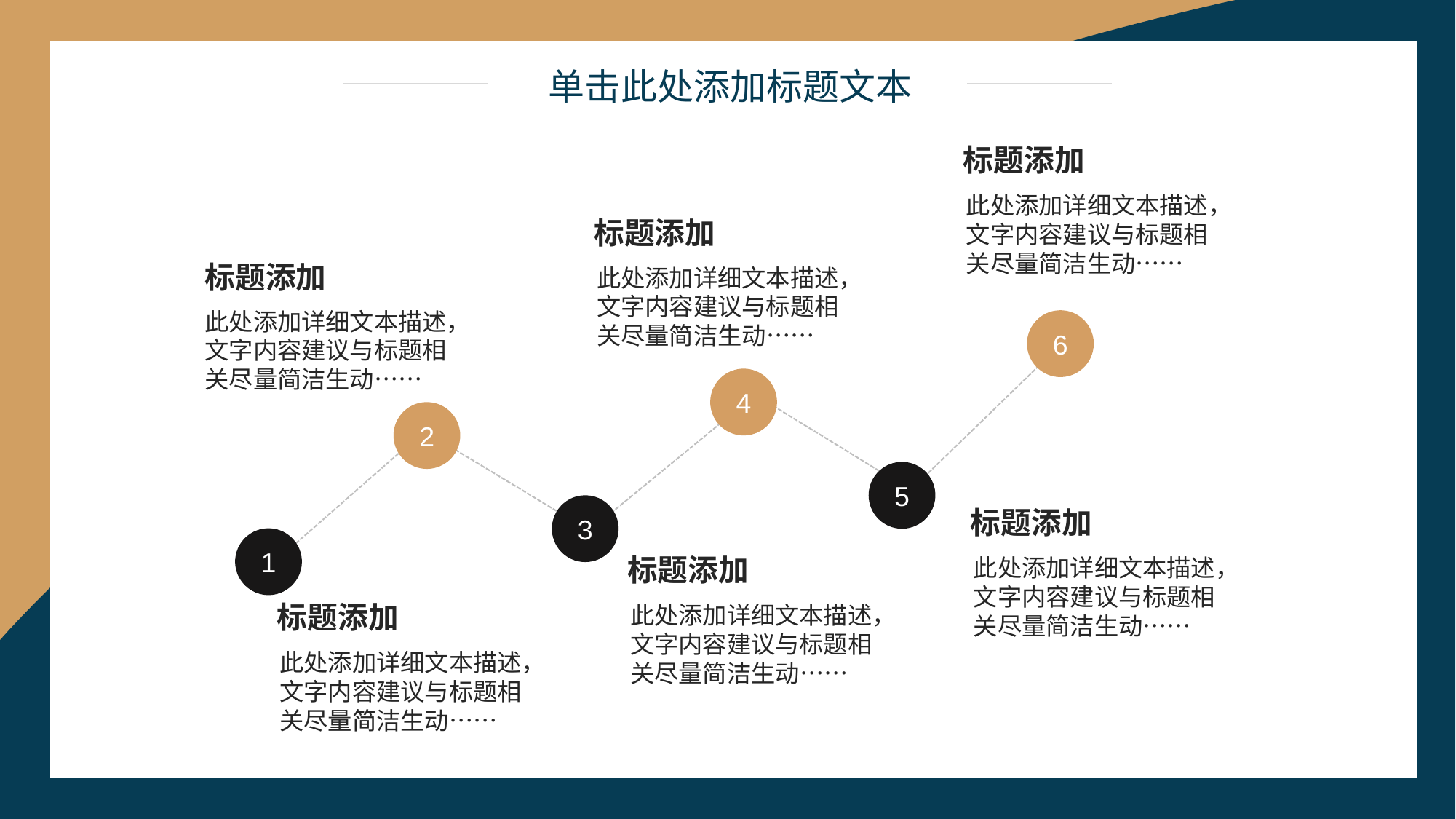

单击此处添加标题文本
标题添加
此处添加详细文本描述，文字内容建议与标题相关尽量简洁生动……
标题添加
此处添加详细文本描述，文字内容建议与标题相关尽量简洁生动……
标题添加
此处添加详细文本描述，文字内容建议与标题相关尽量简洁生动……
6
4
2
5
3
1
标题添加
此处添加详细文本描述，文字内容建议与标题相关尽量简洁生动……
标题添加
此处添加详细文本描述，文字内容建议与标题相关尽量简洁生动……
标题添加
此处添加详细文本描述，文字内容建议与标题相关尽量简洁生动……